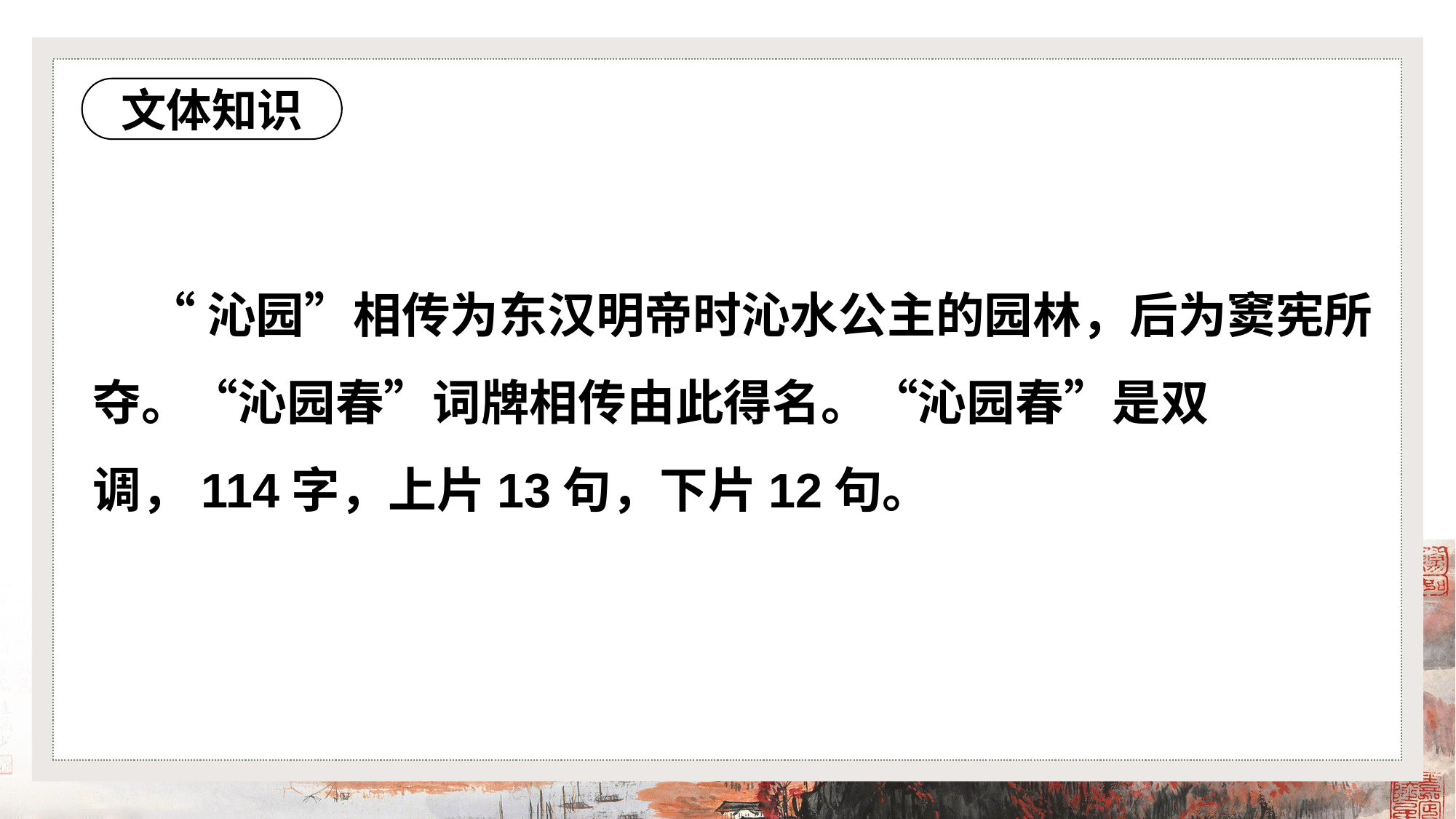

文体知识

“沁园”相传为东汉明帝时沁水公主的园林，后为窦宪所夺。“沁园春”词牌相传由此得名。“沁园春”是双调，114字，上片13句，下片12句。